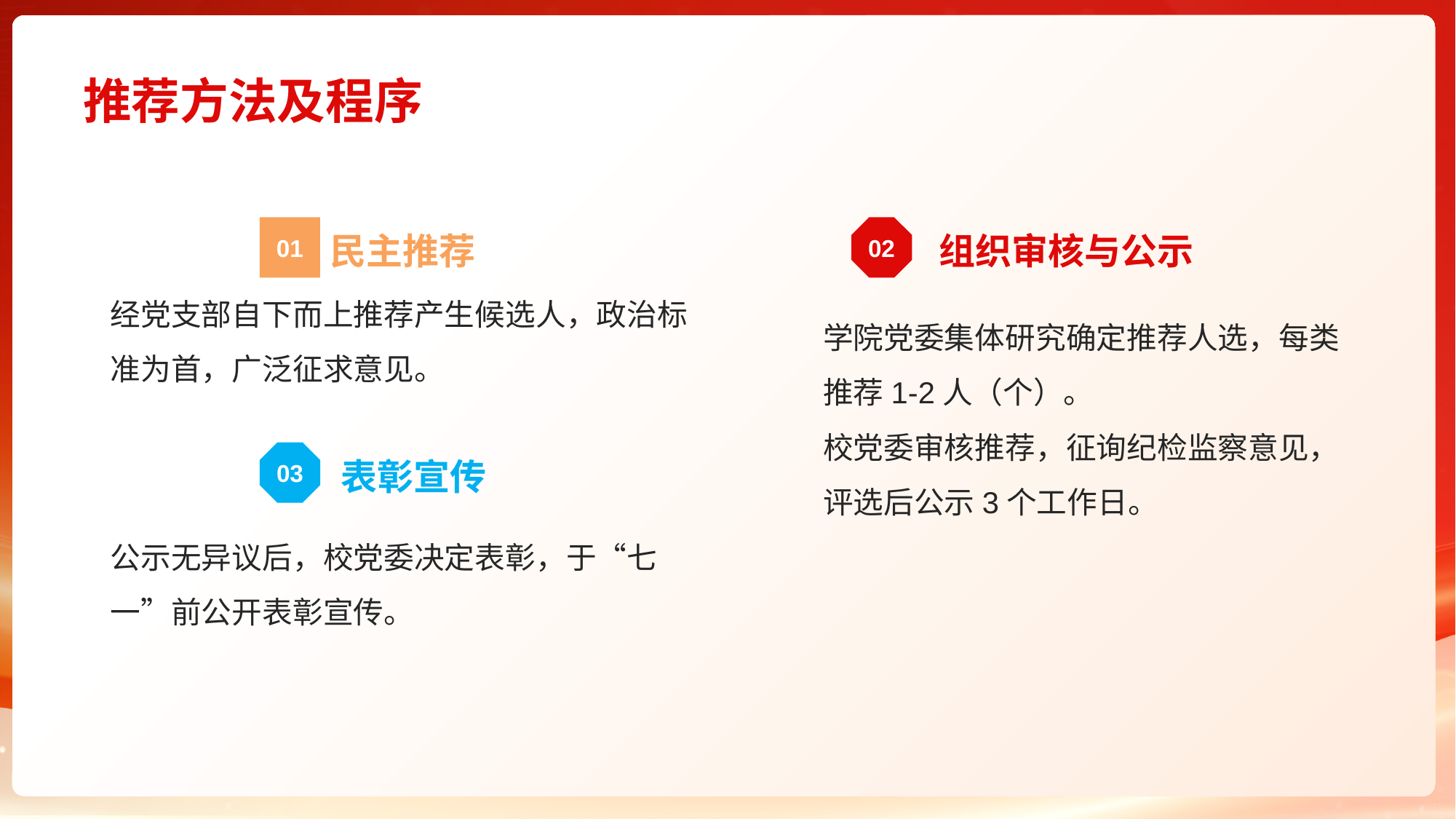

# 推荐方法及程序
民主推荐
组织审核与公示
01
02
经党支部自下而上推荐产生候选人，政治标准为首，广泛征求意见。
学院党委集体研究确定推荐人选，每类推荐1-2人（个）。
校党委审核推荐，征询纪检监察意见，评选后公示3个工作日。
表彰宣传
03
公示无异议后，校党委决定表彰，于“七一”前公开表彰宣传。